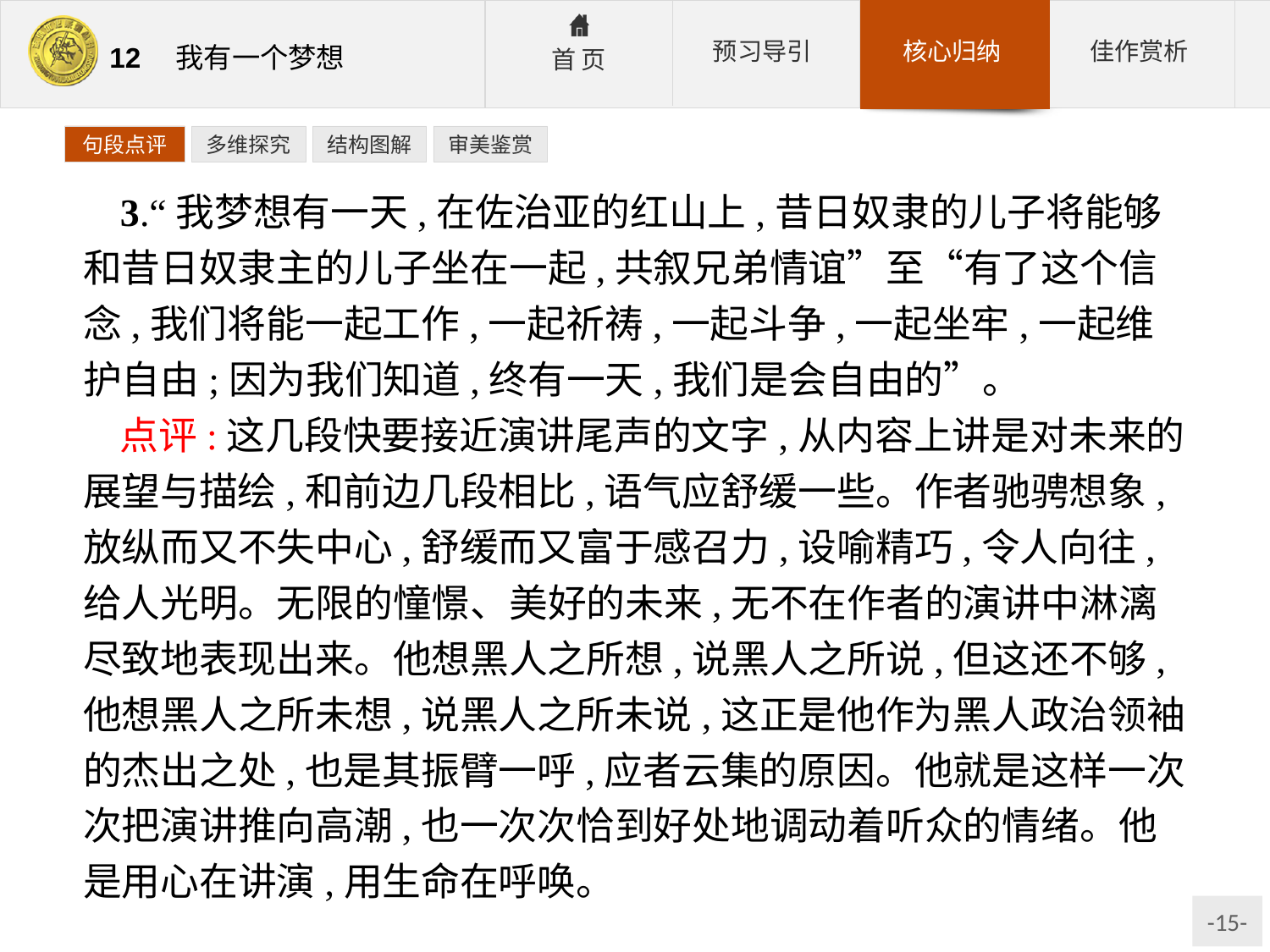

句段点评
多维探究
结构图解
审美鉴赏
3.“我梦想有一天,在佐治亚的红山上,昔日奴隶的儿子将能够和昔日奴隶主的儿子坐在一起,共叙兄弟情谊”至“有了这个信念,我们将能一起工作,一起祈祷,一起斗争,一起坐牢,一起维护自由;因为我们知道,终有一天,我们是会自由的”。
点评:这几段快要接近演讲尾声的文字,从内容上讲是对未来的展望与描绘,和前边几段相比,语气应舒缓一些。作者驰骋想象,放纵而又不失中心,舒缓而又富于感召力,设喻精巧,令人向往,给人光明。无限的憧憬、美好的未来,无不在作者的演讲中淋漓尽致地表现出来。他想黑人之所想,说黑人之所说,但这还不够,他想黑人之所未想,说黑人之所未说,这正是他作为黑人政治领袖的杰出之处,也是其振臂一呼,应者云集的原因。他就是这样一次次把演讲推向高潮,也一次次恰到好处地调动着听众的情绪。他是用心在讲演,用生命在呼唤。